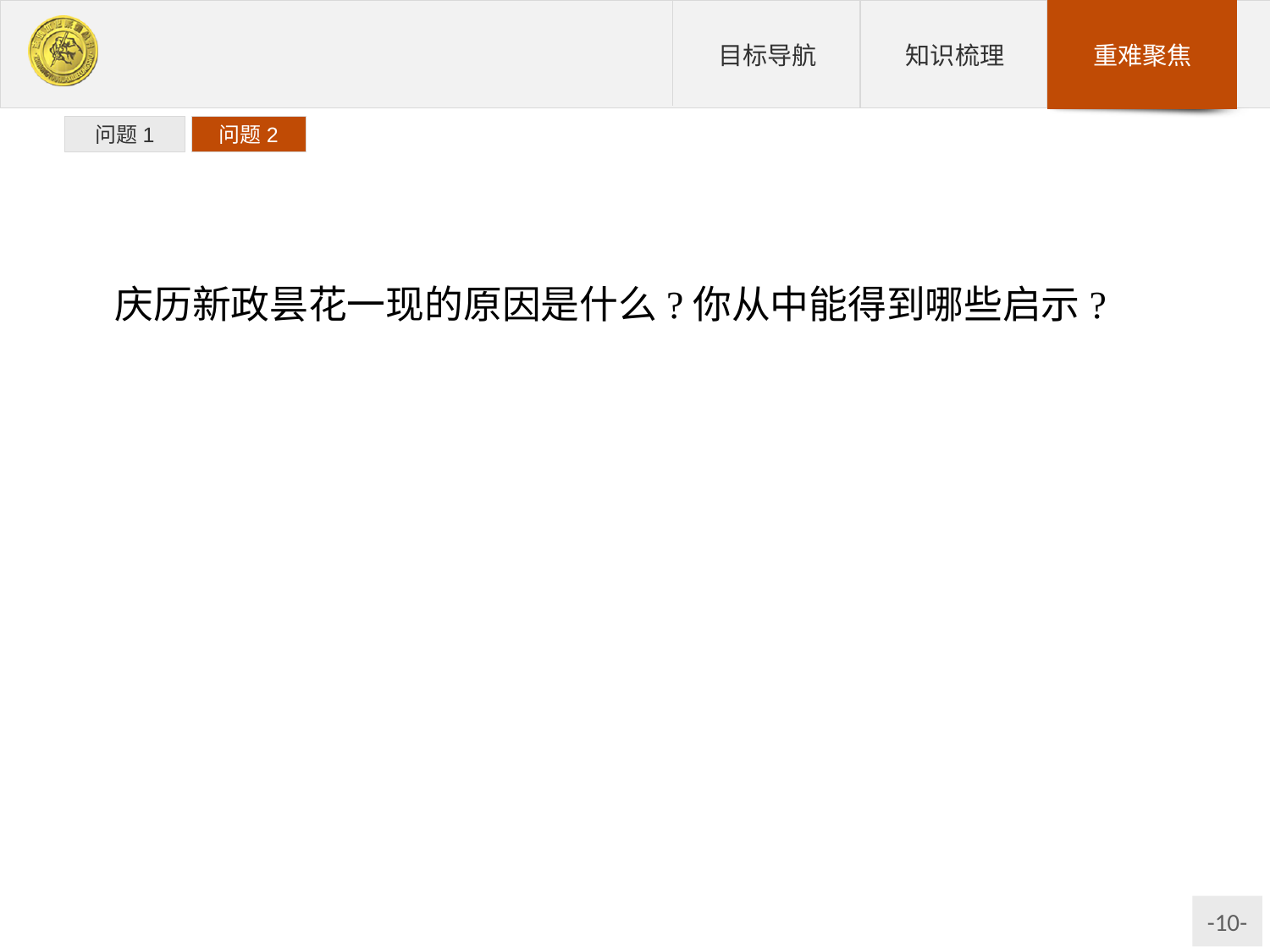

问题1
问题2
庆历新政昙花一现的原因是什么?你从中能得到哪些启示?
(1)原因:①新政触犯了大地主大官僚的利益,引起他们的强烈反对和诽谤,这是失败的主要原因。②最高统治者对改革者产生怀疑,废止新法。③改革措施力度过强,规模大,有些措施脱离实际。④改革没做必要的充分的思想动员,配套措施不到位。⑤改革没有使农民得到更多的实惠。
(2)启示:改革要从实际出发,并要做好充分的宣传和动员,改革者还要树立坚定的改革信心,并取得最高统治者的支持。